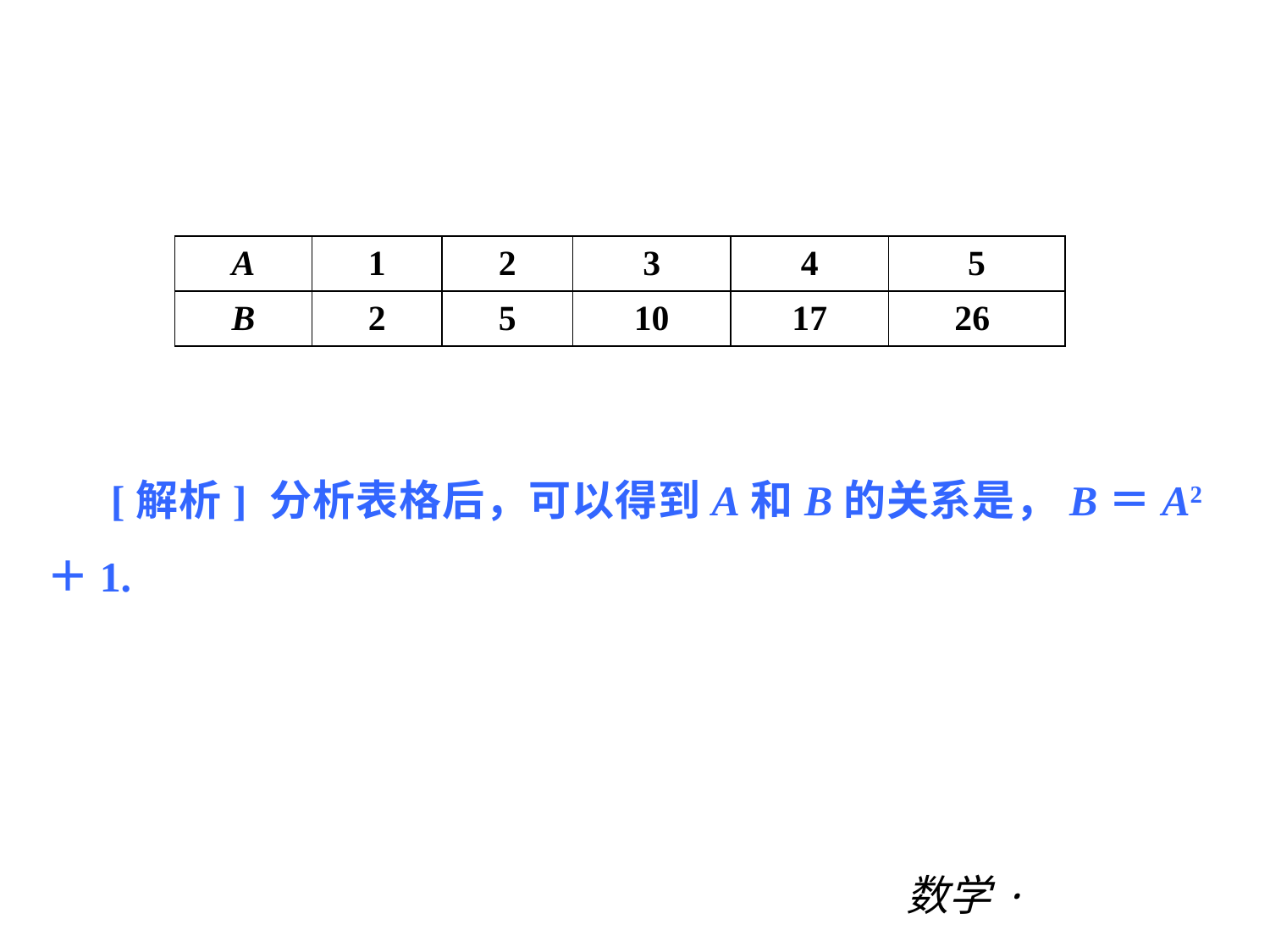

阶段综合测试二(期中一)
| A | 1 | 2 | 3 | 4 | 5 |
| --- | --- | --- | --- | --- | --- |
| B | 2 | 5 | 10 | 17 | 26 |
[解析] 分析表格后，可以得到A和B的关系是，B＝A2＋1.
数学·新课标（BS）